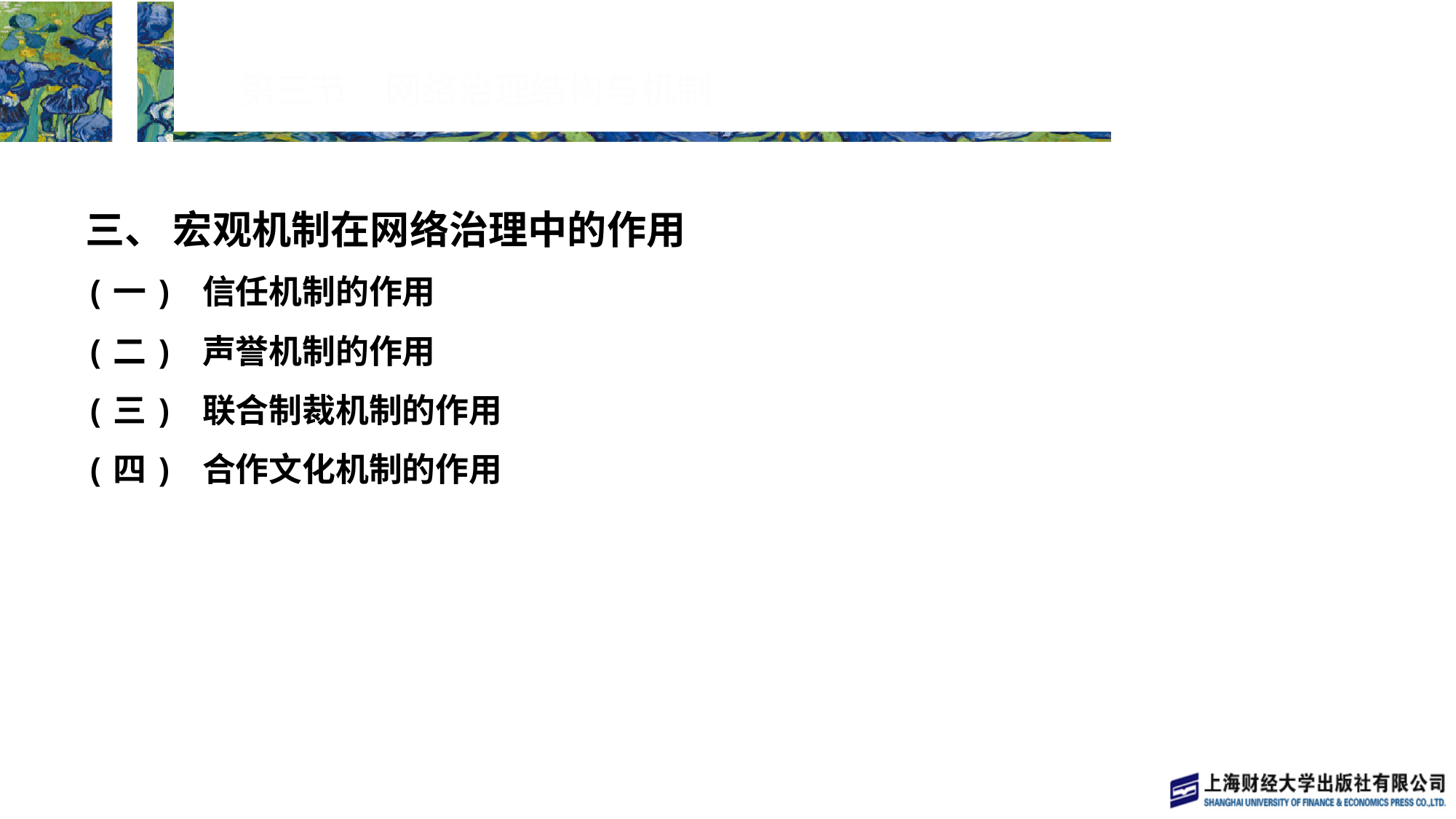

# 第三节　网络治理结构与机制
三、 宏观机制在网络治理中的作用
(一) 信任机制的作用
(二) 声誉机制的作用
(三) 联合制裁机制的作用
(四) 合作文化机制的作用